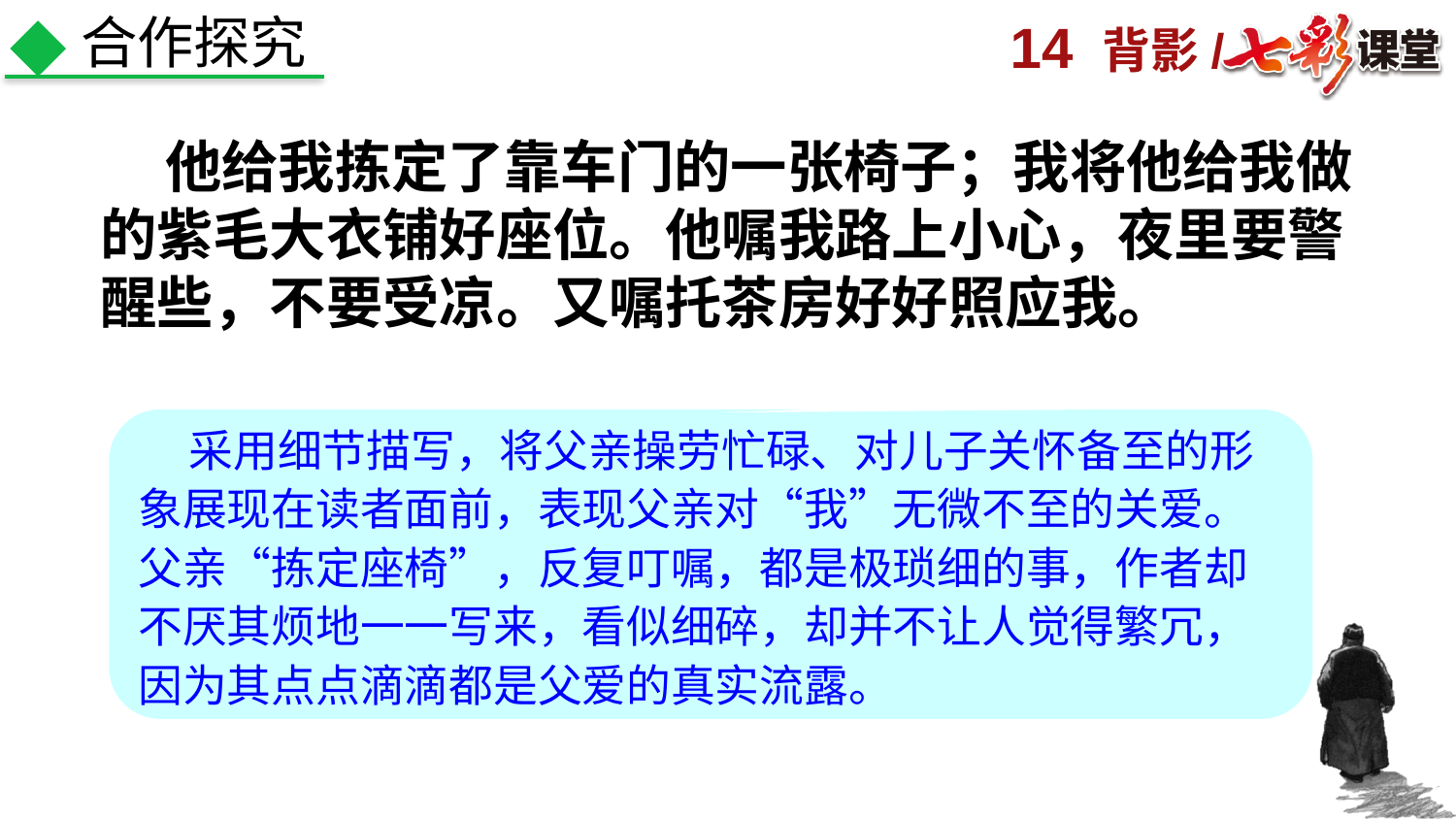

合作探究

    他给我拣定了靠车门的一张椅子；我将他给我做的紫毛大衣铺好座位。他嘱我路上小心，夜里要警醒些，不要受凉。又嘱托茶房好好照应我。
    采用细节描写，将父亲操劳忙碌、对儿子关怀备至的形象展现在读者面前，表现父亲对“我”无微不至的关爱。父亲“拣定座椅”，反复叮嘱，都是极琐细的事，作者却不厌其烦地一一写来，看似细碎，却并不让人觉得繁冗，因为其点点滴滴都是父爱的真实流露。